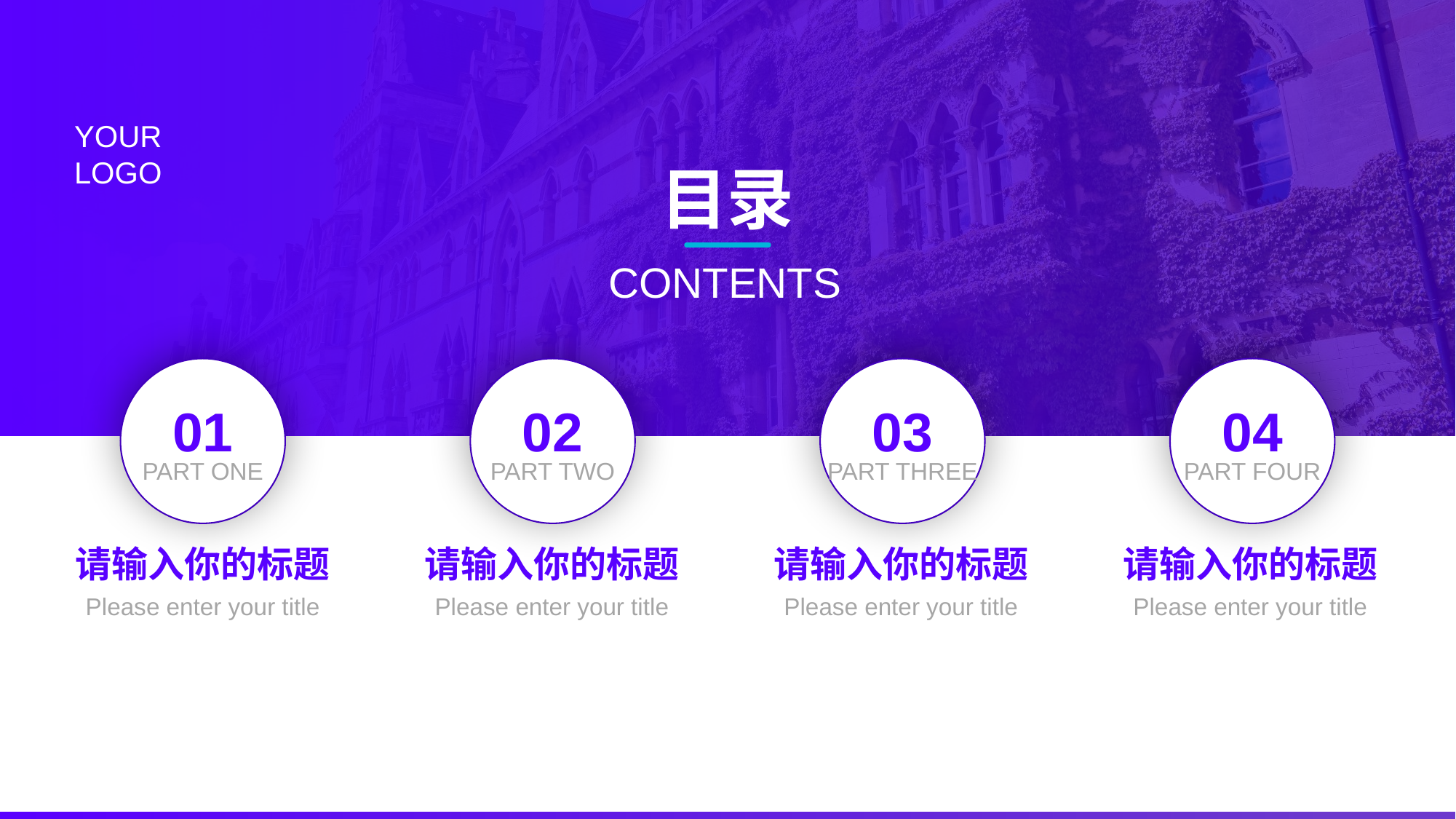

请输入你的标题
请输入你的标题
请输入你的标题
请输入你的标题
Please enter your title
Please enter your title
Please enter your title
Please enter your title